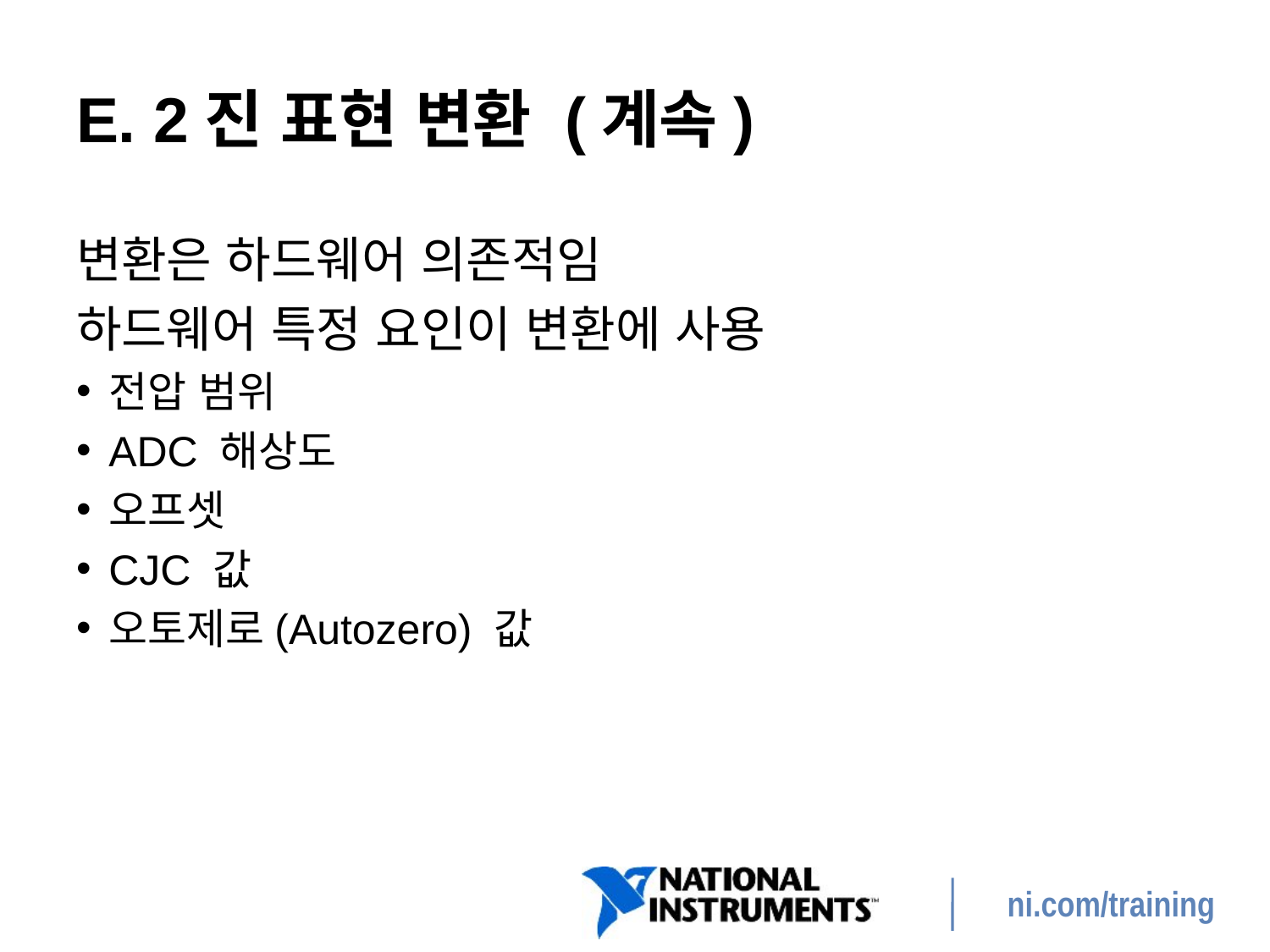

# E. 2진 표현 변환 (계속)
변환은 하드웨어 의존적임
하드웨어 특정 요인이 변환에 사용
전압 범위
ADC 해상도
오프셋
CJC 값
오토제로(Autozero) 값